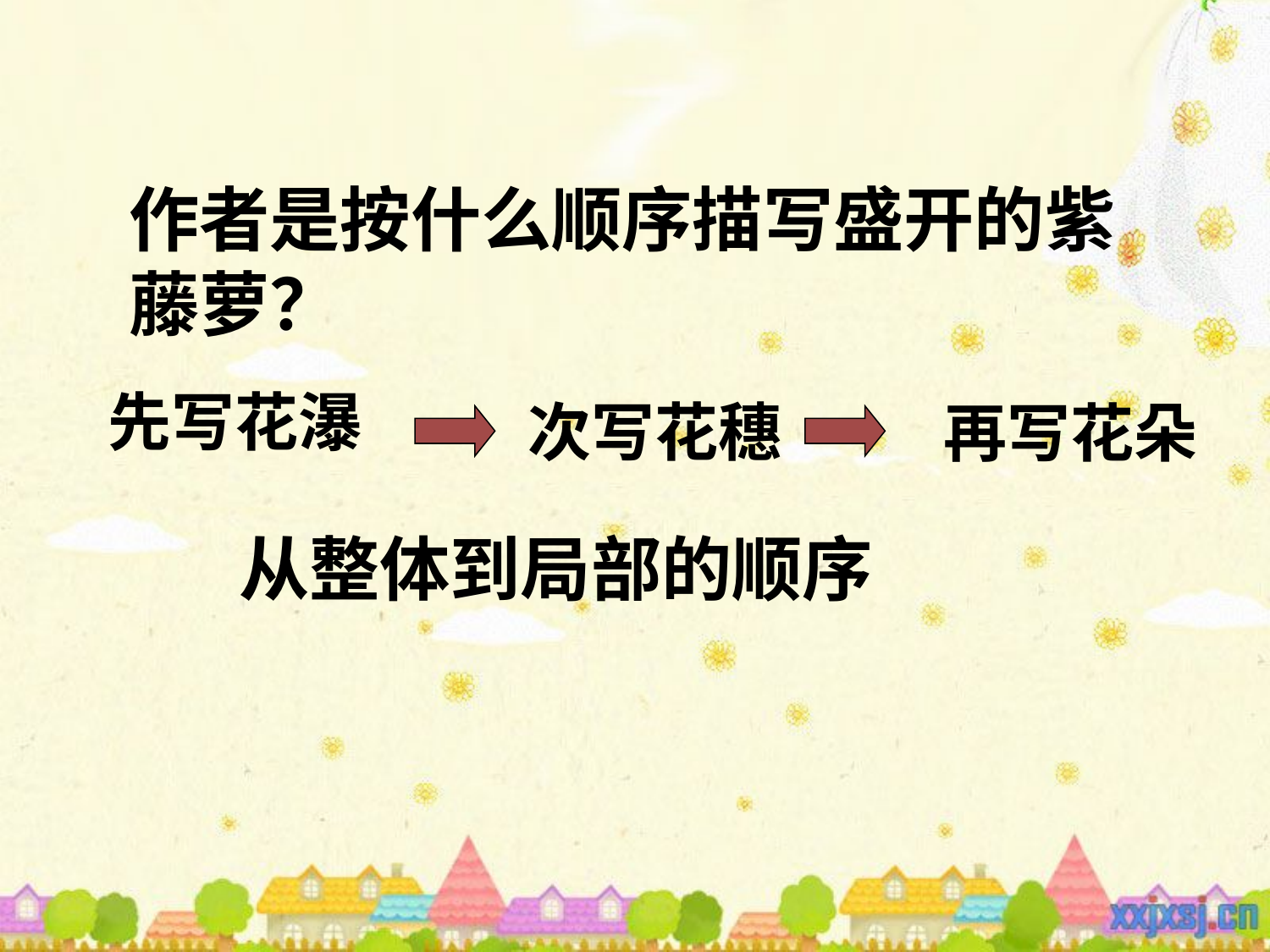

作者是按什么顺序描写盛开的紫藤萝？
先写花瀑
次写花穗
再写花朵

从整体到局部的顺序